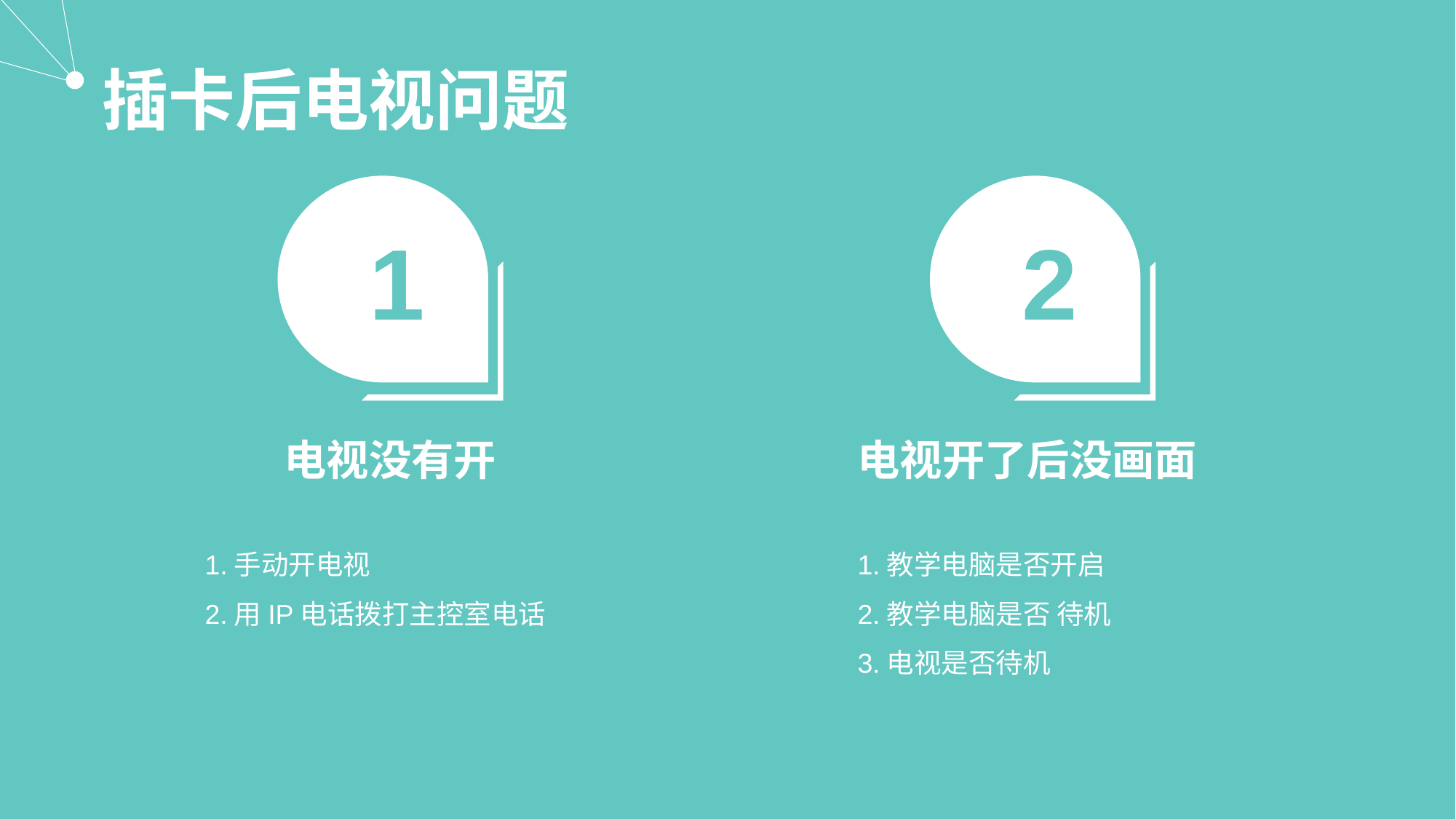

插卡后电视问题

1

2
电视没有开
电视开了后没画面
1.手动开电视
2.用IP电话拨打主控室电话
1.教学电脑是否开启
2.教学电脑是否 待机
3.电视是否待机